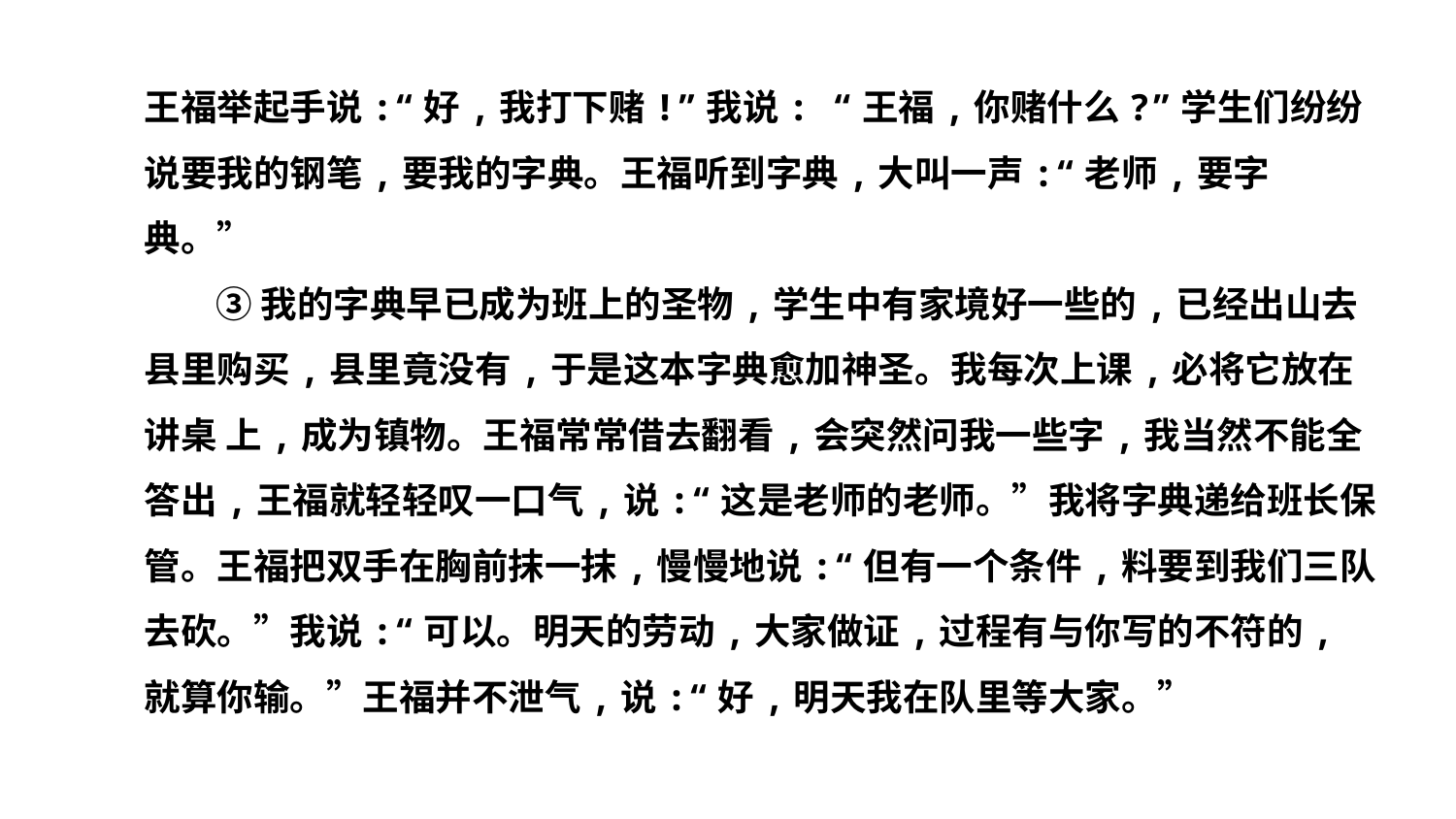

王福举起手说:“好,我打下赌!”我说: “王福,你赌什么?”学生们纷纷说要我的钢笔,要我的字典。王福听到字典,大叫一声:“老师,要字典。”
③我的字典早已成为班上的圣物,学生中有家境好一些的,已经出山去县里购买,县里竟没有,于是这本字典愈加神圣。我每次上课,必将它放在讲桌 上,成为镇物。王福常常借去翻看,会突然问我一些字,我当然不能全答出,王福就轻轻叹一口气,说:“这是老师的老师。”我将字典递给班长保管。王福把双手在胸前抹一抹,慢慢地说:“但有一个条件,料要到我们三队去砍。”我说:“可以。明天的劳动,大家做证,过程有与你写的不符的,就算你输。”王福并不泄气,说:“好,明天我在队里等大家。”